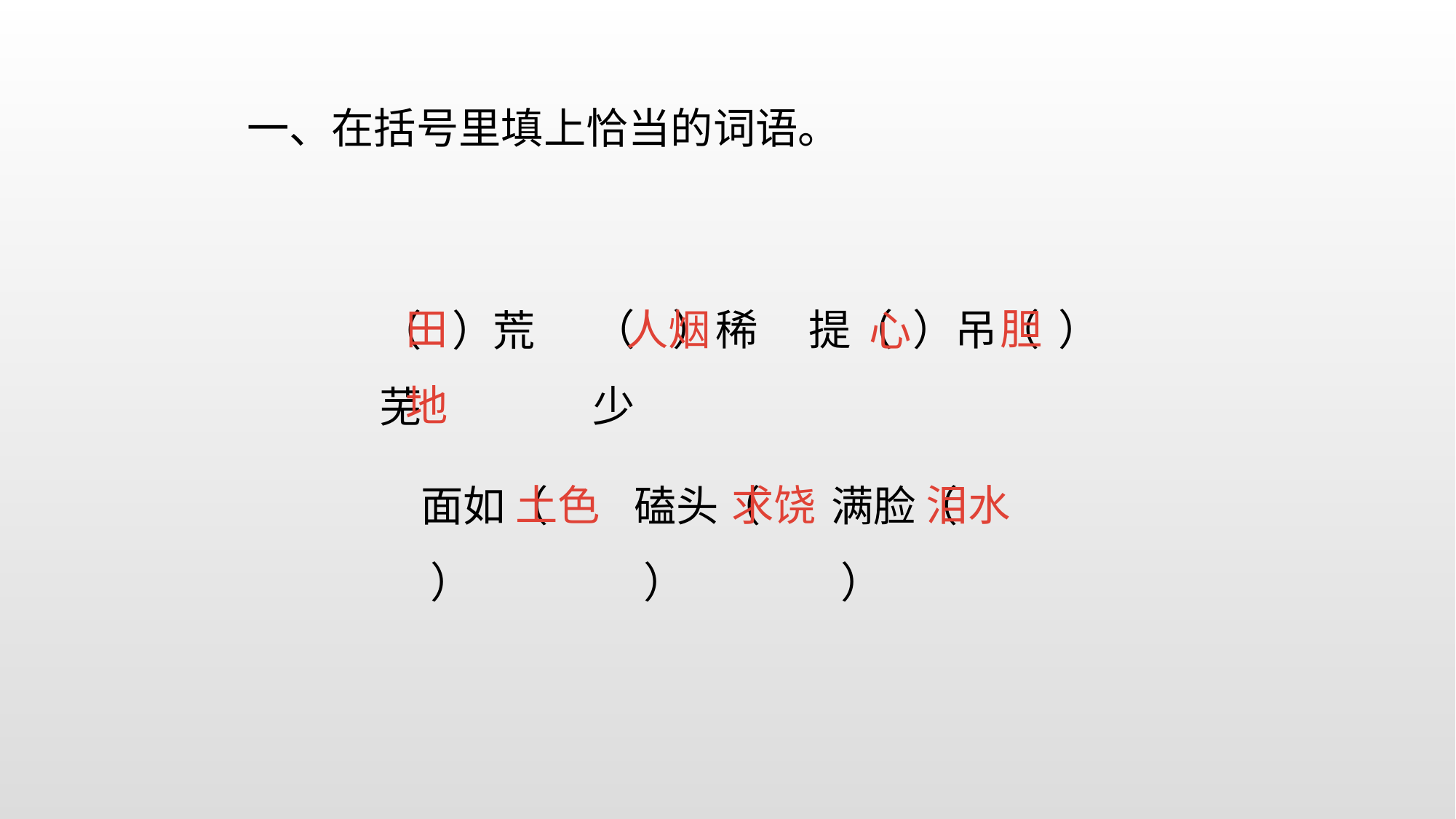

一、在括号里填上恰当的词语。
胆
田地
（    ）稀少
提（  ）吊（  ）
人烟
（    ）荒芜
心
土色
求饶
泪水
面如（    ）
磕头（    ）
满脸（    ）